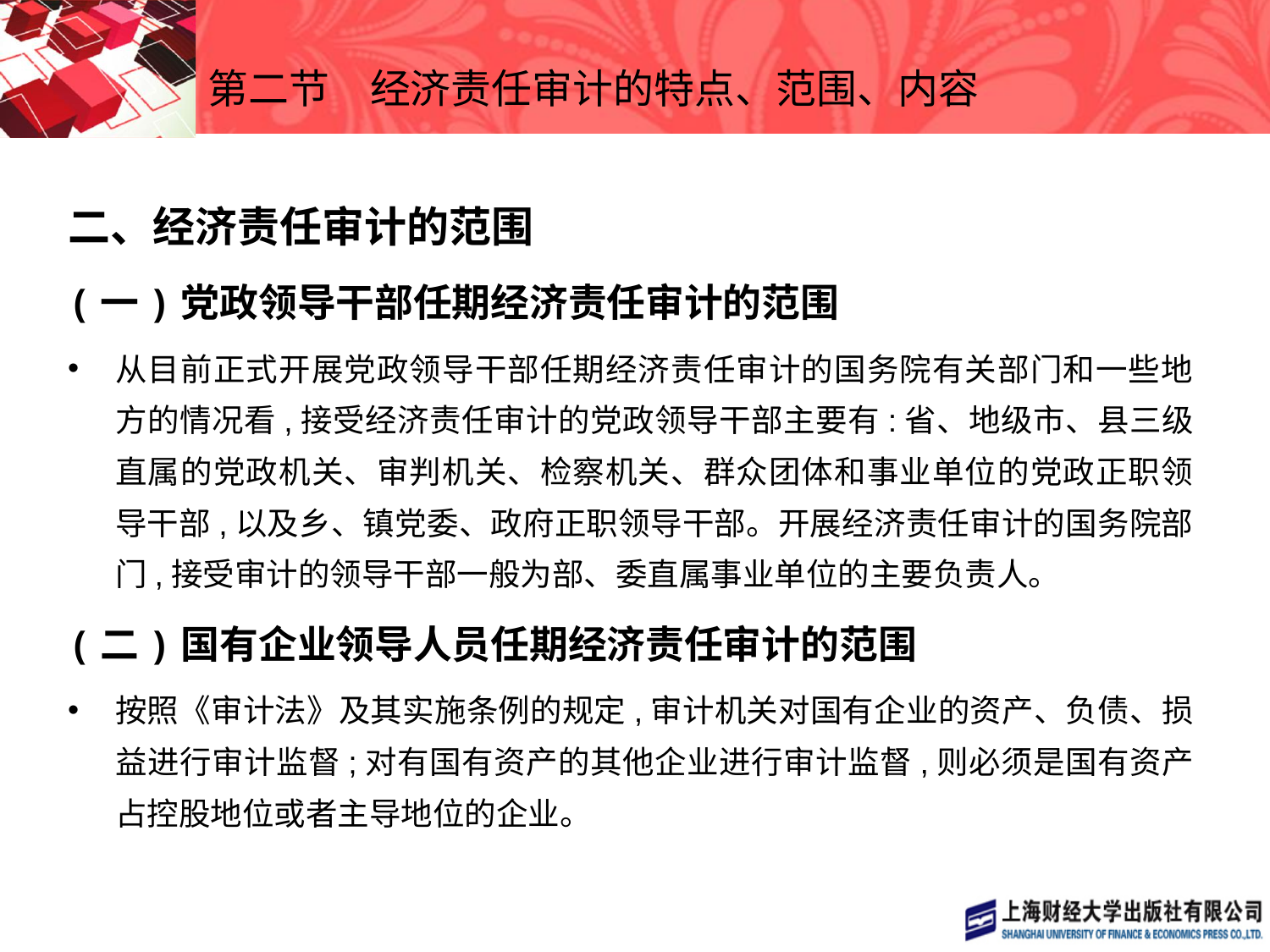

# 第二节　经济责任审计的特点、范围、内容
二、经济责任审计的范围
(一)党政领导干部任期经济责任审计的范围
从目前正式开展党政领导干部任期经济责任审计的国务院有关部门和一些地方的情况看,接受经济责任审计的党政领导干部主要有:省、地级市、县三级直属的党政机关、审判机关、检察机关、群众团体和事业单位的党政正职领导干部,以及乡、镇党委、政府正职领导干部。开展经济责任审计的国务院部门,接受审计的领导干部一般为部、委直属事业单位的主要负责人。
(二)国有企业领导人员任期经济责任审计的范围
按照《审计法》及其实施条例的规定,审计机关对国有企业的资产、负债、损益进行审计监督;对有国有资产的其他企业进行审计监督,则必须是国有资产占控股地位或者主导地位的企业。